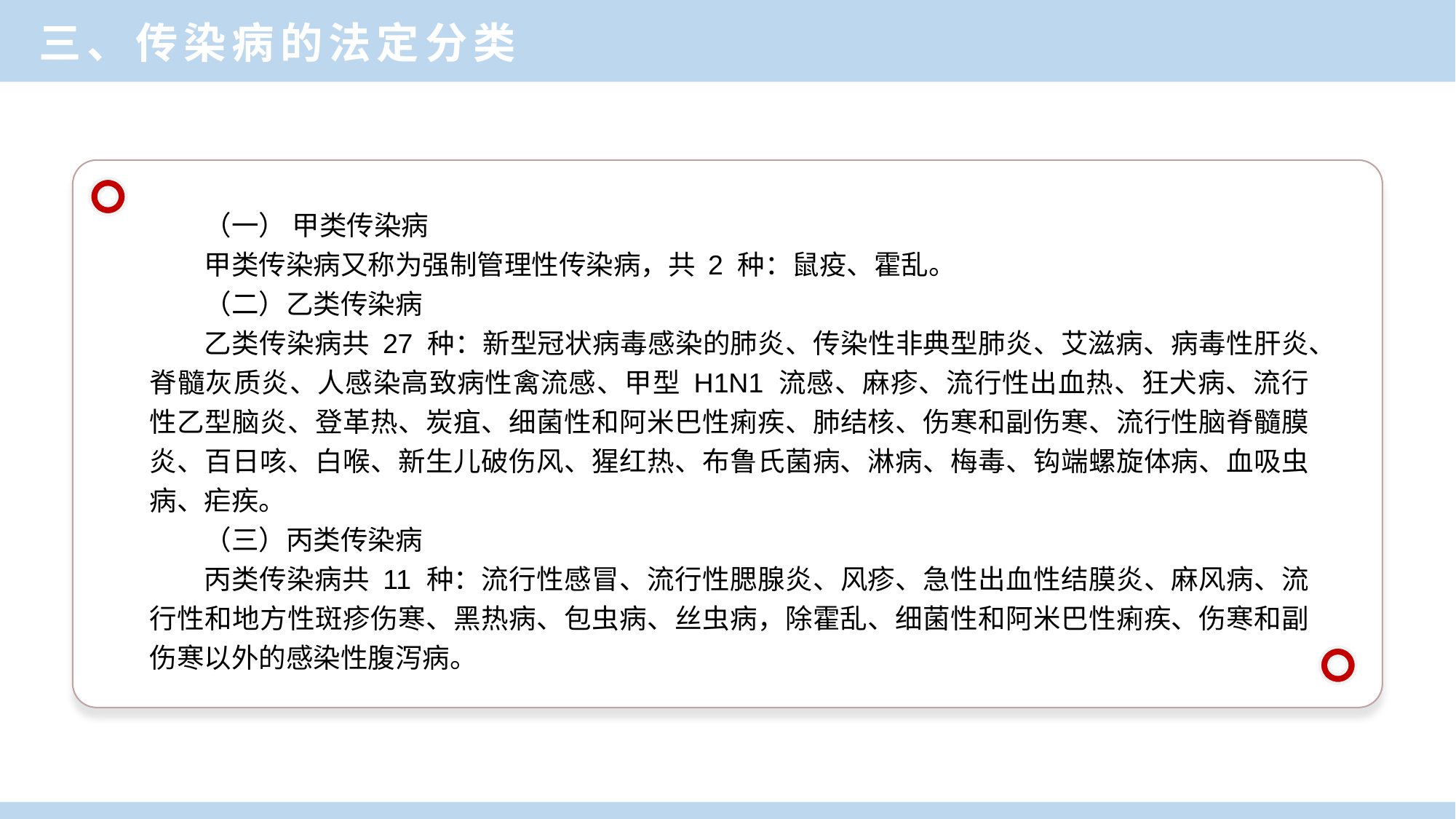

三、传染病的法定分类

（一） 甲类传染病
甲类传染病又称为强制管理性传染病，共 2 种：鼠疫、霍乱。
（二）乙类传染病
乙类传染病共 27 种：新型冠状病毒感染的肺炎、传染性非典型肺炎、艾滋病、病毒性肝炎、脊髓灰质炎、人感染高致病性禽流感、甲型 H1N1 流感、麻疹、流行性出血热、狂犬病、流行性乙型脑炎、登革热、炭疽、细菌性和阿米巴性痢疾、肺结核、伤寒和副伤寒、流行性脑脊髓膜炎、百日咳、白喉、新生儿破伤风、猩红热、布鲁氏菌病、淋病、梅毒、钩端螺旋体病、血吸虫病、疟疾。
（三）丙类传染病
丙类传染病共 11 种：流行性感冒、流行性腮腺炎、风疹、急性出血性结膜炎、麻风病、流行性和地方性斑疹伤寒、黑热病、包虫病、丝虫病，除霍乱、细菌性和阿米巴性痢疾、伤寒和副伤寒以外的感染性腹泻病。